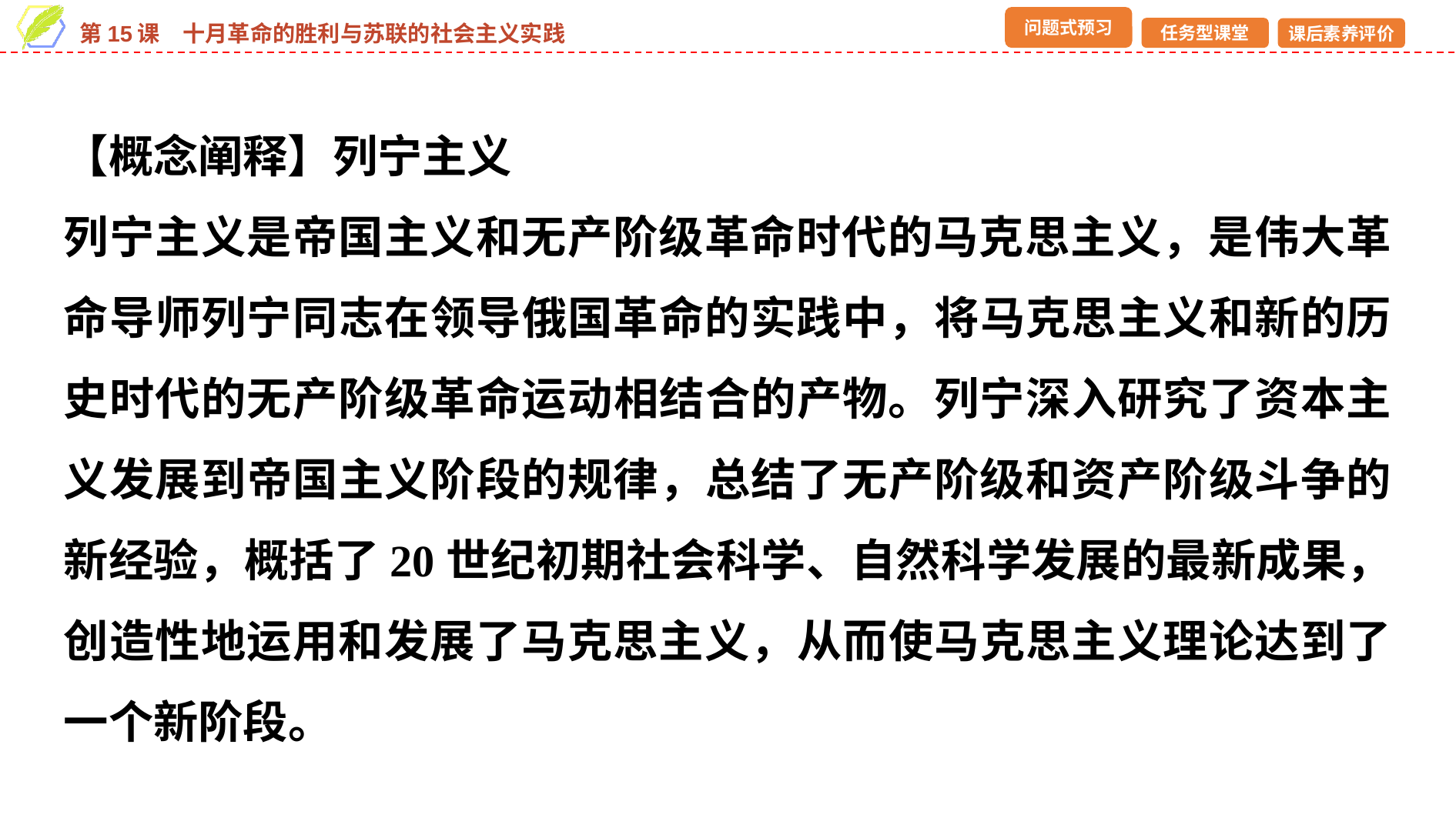

【概念阐释】列宁主义
列宁主义是帝国主义和无产阶级革命时代的马克思主义，是伟大革命导师列宁同志在领导俄国革命的实践中，将马克思主义和新的历史时代的无产阶级革命运动相结合的产物。列宁深入研究了资本主义发展到帝国主义阶段的规律，总结了无产阶级和资产阶级斗争的新经验，概括了20世纪初期社会科学、自然科学发展的最新成果，创造性地运用和发展了马克思主义，从而使马克思主义理论达到了一个新阶段。